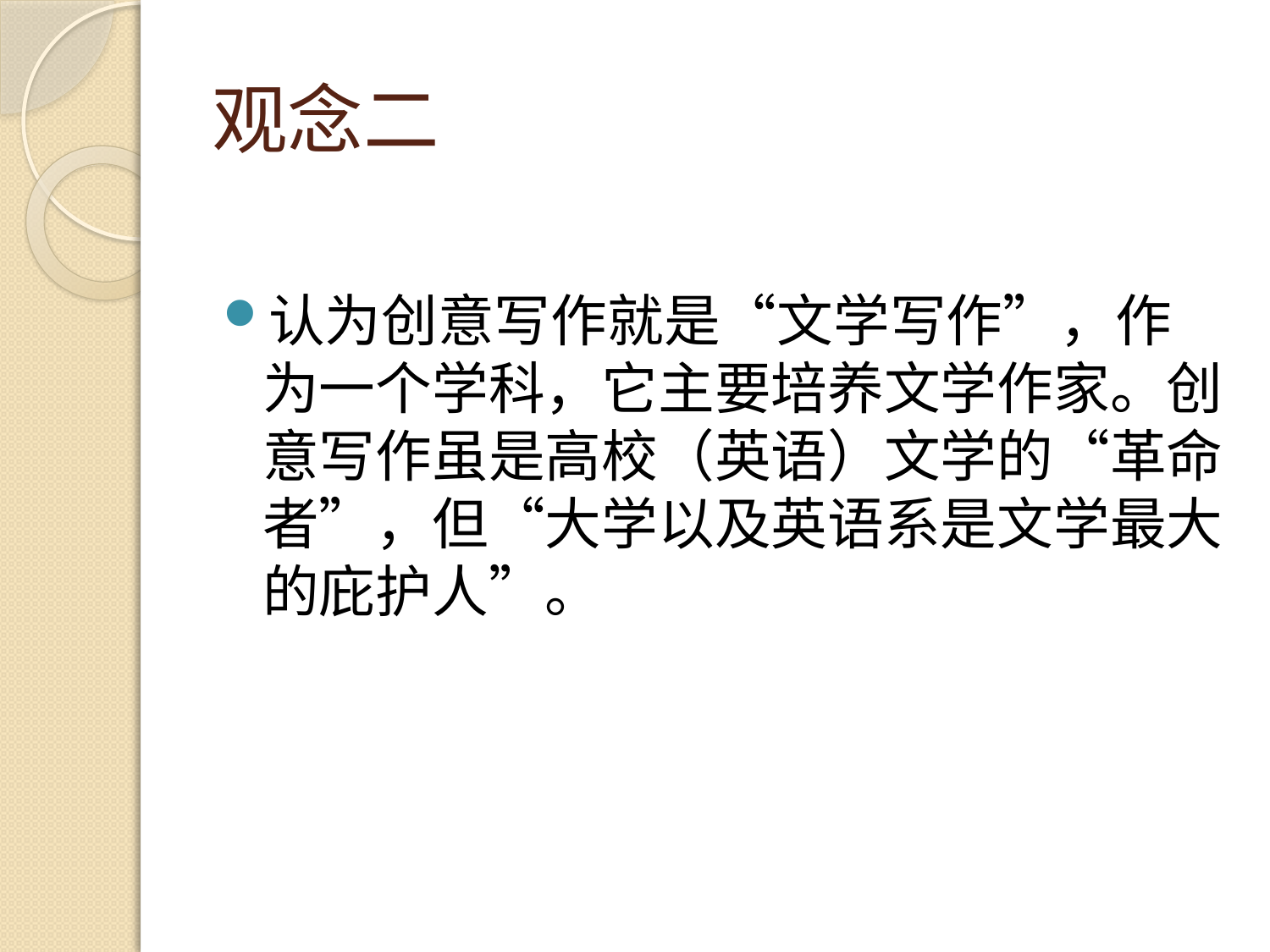

# 观念二

认为创意写作就是“文学写作”，作为一个学科，它主要培养文学作家。创意写作虽是高校（英语）文学的“革命者”，但“大学以及英语系是文学最大的庇护人”。